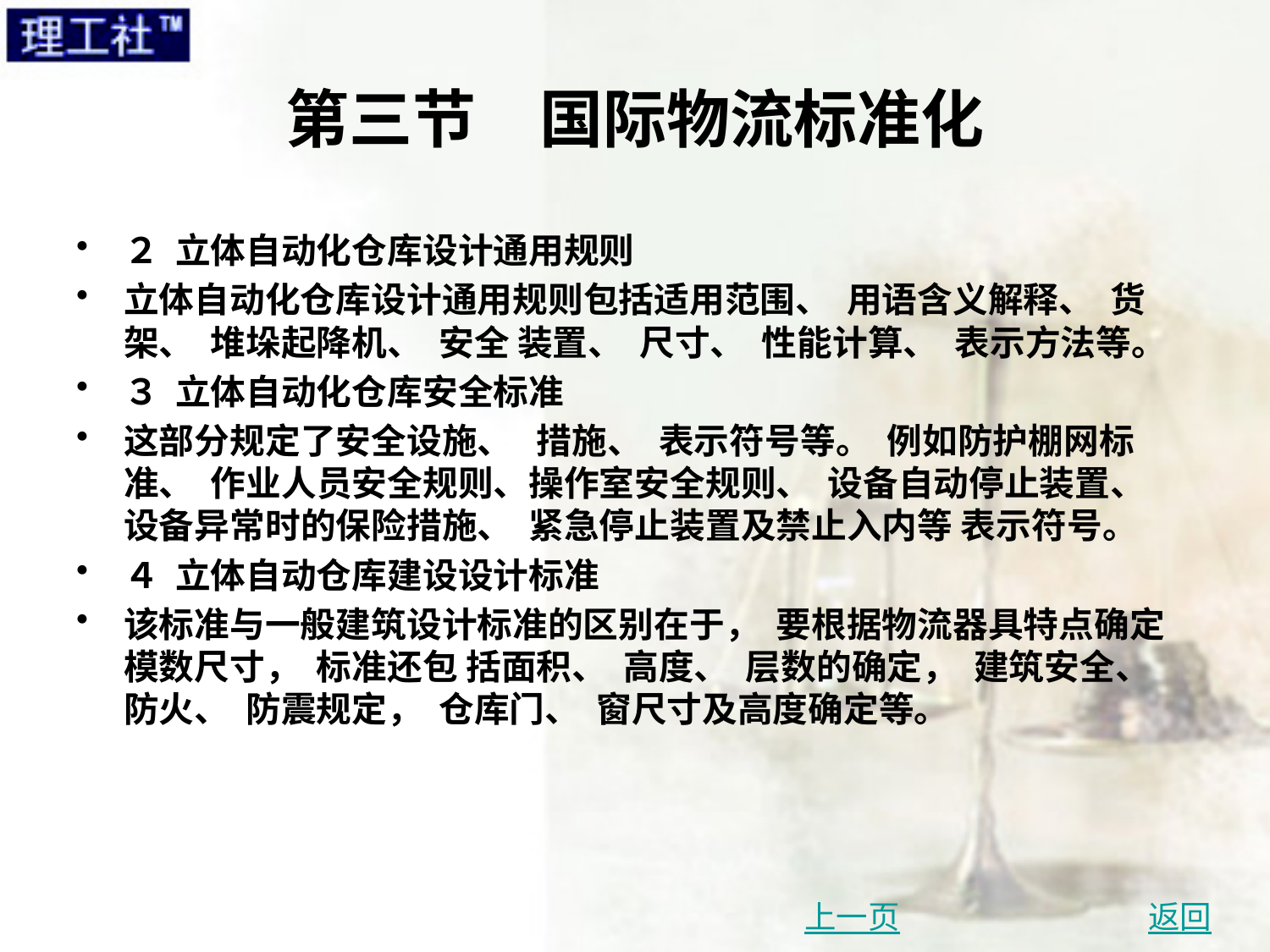

# 第三节　国际物流标准化
２  立体自动化仓库设计通用规则
立体自动化仓库设计通用规则包括适用范围、  用语含义解释、  货架、  堆垛起降机、  安全 装置、  尺寸、  性能计算、  表示方法等。
３  立体自动化仓库安全标准
这部分规定了安全设施、   措施、  表示符号等。  例如防护棚网标准、  作业人员安全规则、操作室安全规则、  设备自动停止装置、  设备异常时的保险措施、  紧急停止装置及禁止入内等 表示符号。
４  立体自动仓库建设设计标准
该标准与一般建筑设计标准的区别在于，  要根据物流器具特点确定模数尺寸，  标准还包 括面积、  高度、  层数的确定，  建筑安全、  防火、  防震规定，  仓库门、  窗尺寸及高度确定等。

上一页
返回